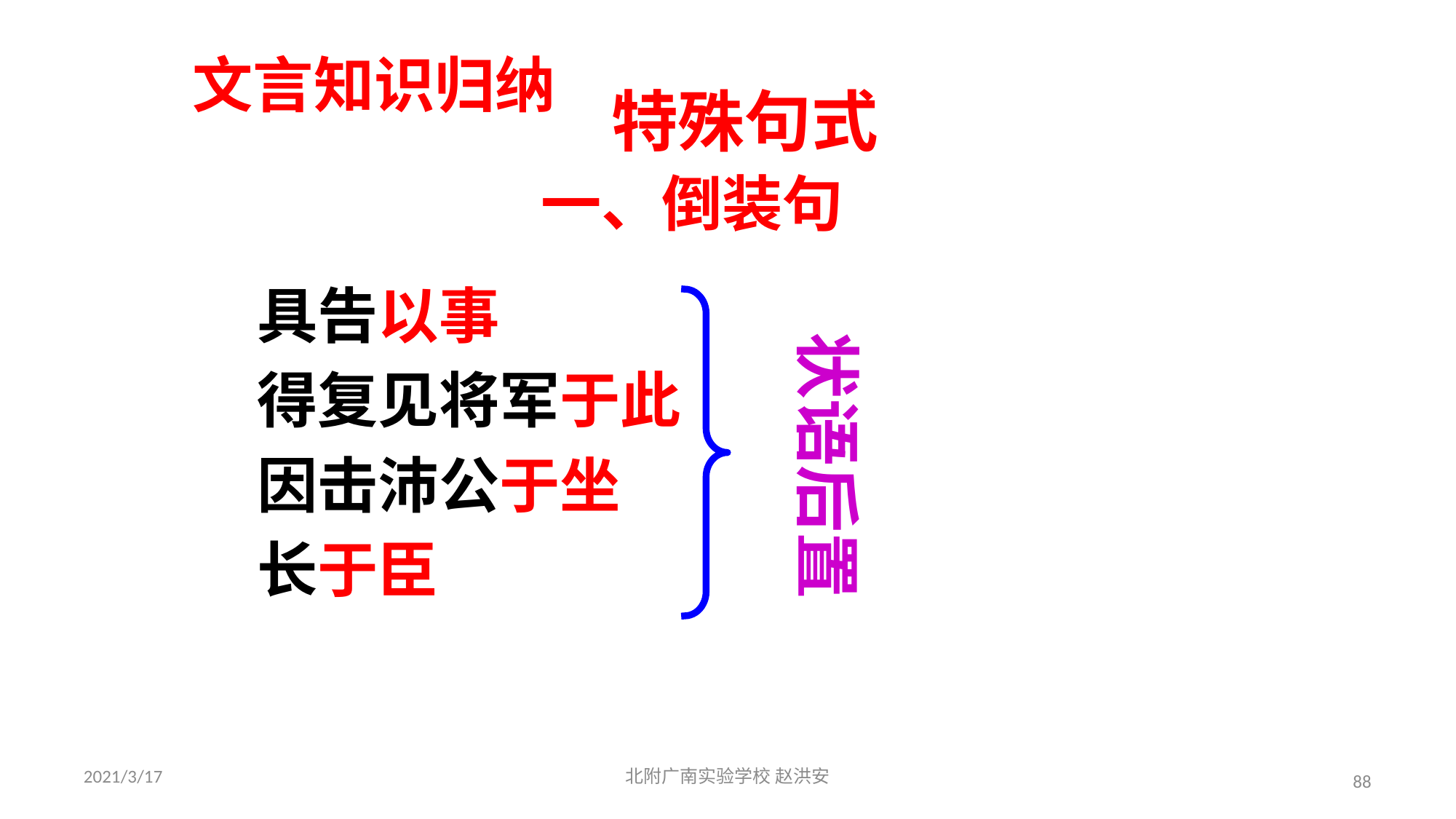

文言知识归纳
特殊句式
一、倒装句
具告以事
得复见将军于此
因击沛公于坐
长于臣

状语后置
2021/3/17
北附广南实验学校 赵洪安
88